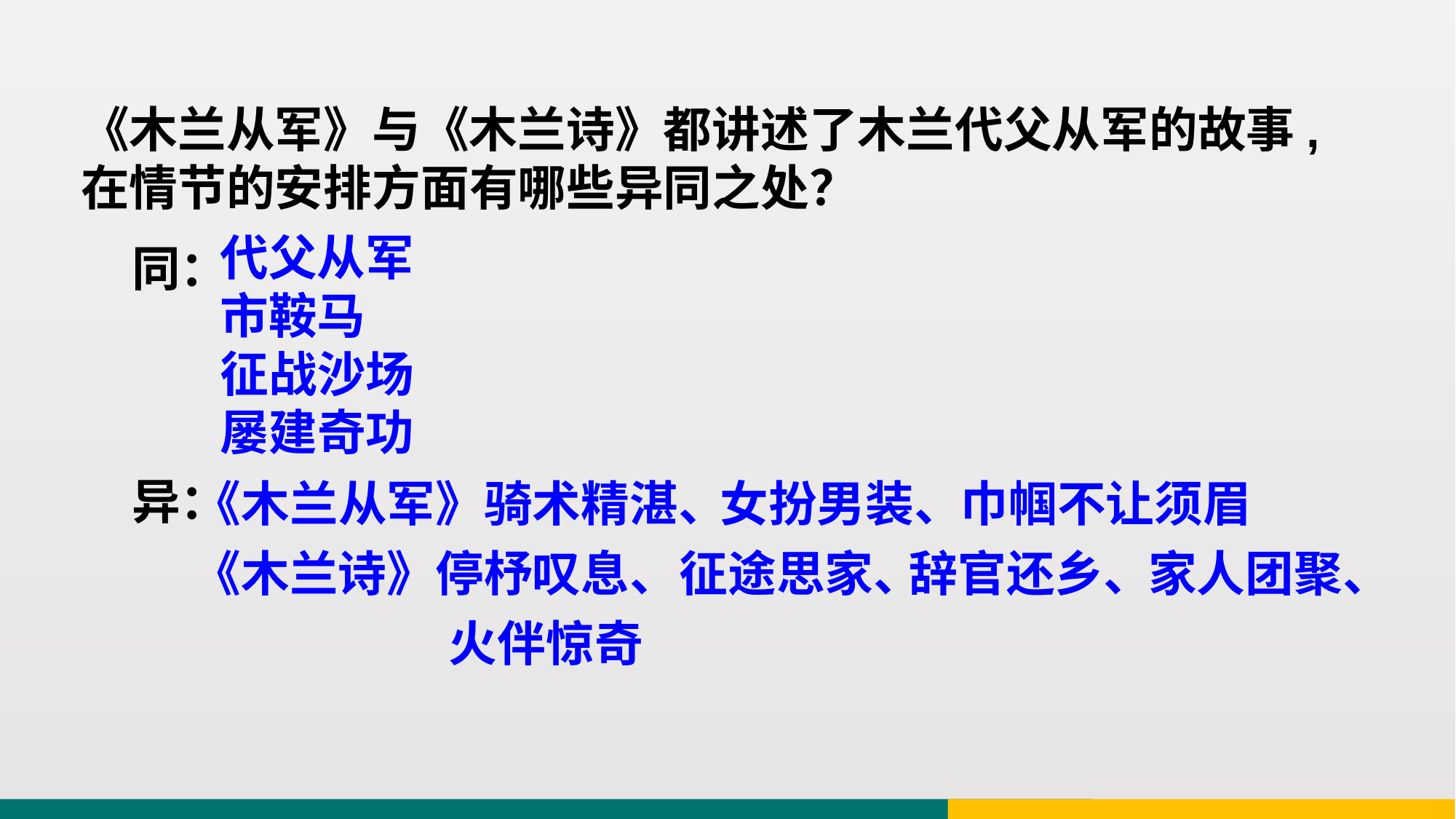

《木兰从军》与《木兰诗》都讲述了木兰代父从军的故事,在情节的安排方面有哪些异同之处？
代父从军
市鞍马
征战沙场
屡建奇功
同：

异：
《木兰从军》骑术精湛、
巾帼不让须眉
女扮男装、
《木兰诗》停杼叹息、
家人团聚、
征途思家、
辞官还乡、
火伴惊奇